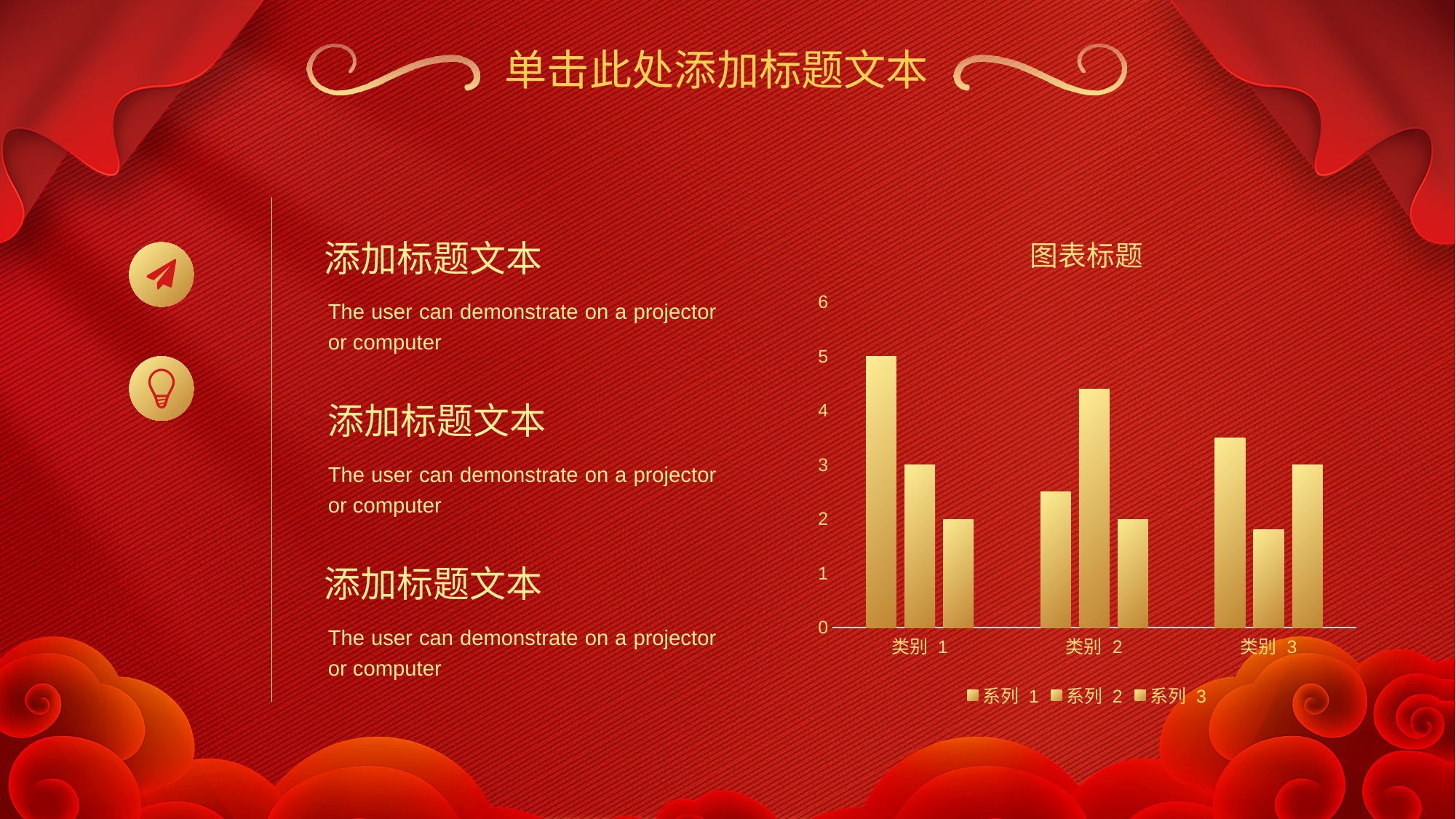

单击此处添加标题文本

### Chart: 图表标题

| Category | 系列 1 | 系列 2 | 系列 3 |
|---|---|---|---|
| 类别 1 | 5.0 | 3.0 | 2.0 |
| 类别 2 | 2.5 | 4.4 | 2.0 |
| 类别 3 | 3.5 | 1.8 | 3.0 |
添加标题文本
The user can demonstrate on a projector or computer

添加标题文本
The user can demonstrate on a projector or computer
添加标题文本
The user can demonstrate on a projector or computer